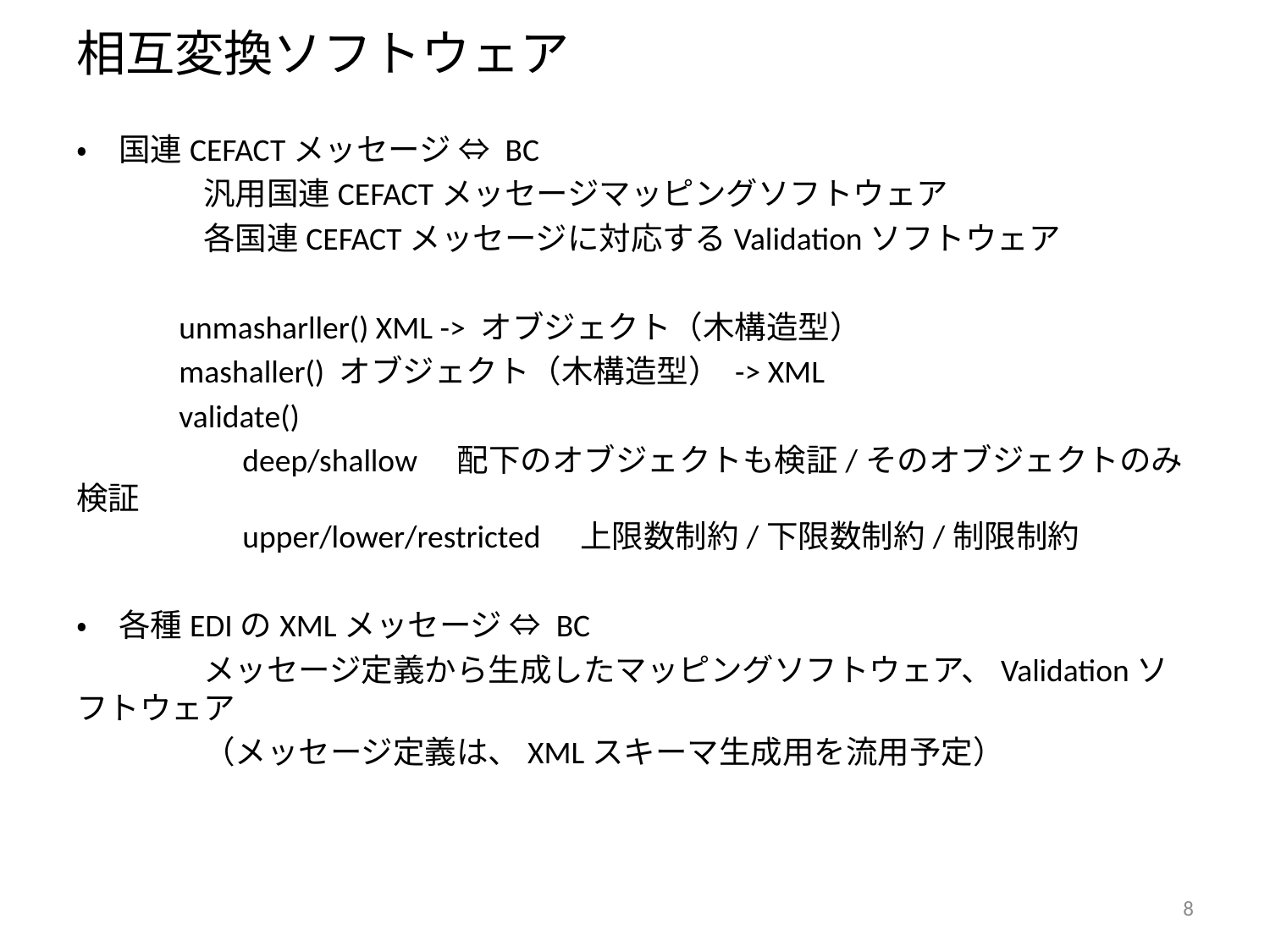

# 相互変換ソフトウェア
・　国連CEFACTメッセージ ⇔ BC
　　　　汎用国連CEFACTメッセージマッピングソフトウェア
　　　　各国連CEFACTメッセージに対応するValidationソフトウェア

　　　unmasharller() XML -> オブジェクト（木構造型）
　　　mashaller() オブジェクト（木構造型） -> XML
　　　validate()
　　　　　deep/shallow　配下のオブジェクトも検証/そのオブジェクトのみ検証
　　　　　upper/lower/restricted　上限数制約/下限数制約/制限制約

・　各種EDIのXMLメッセージ ⇔ BC
	メッセージ定義から生成したマッピングソフトウェア、Validationソフトウェア
	（メッセージ定義は、XMLスキーマ生成用を流用予定）
8